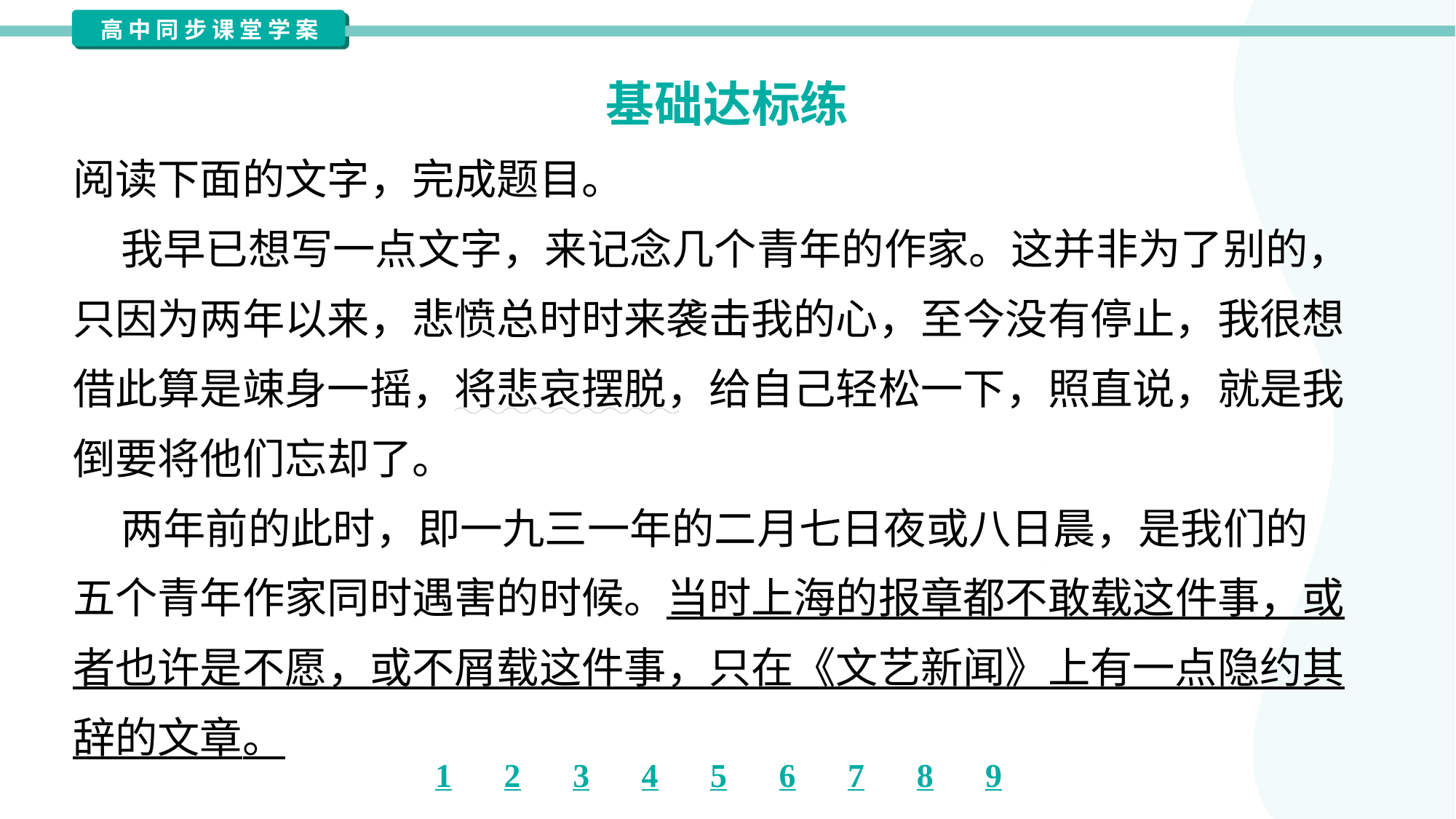

基础达标练
阅读下面的文字，完成题目。
    我早已想写一点文字，来记念几个青年的作家。这并非为了别的，
只因为两年以来，悲愤总时时来袭击我的心，至今没有停止，我很想
借此算是竦身一摇，将悲哀摆脱，给自己轻松一下，照直说，就是我
倒要将他们忘却了。
    两年前的此时，即一九三一年的二月七日夜或八日晨，是我们的
五个青年作家同时遇害的时候。当时上海的报章都不敢载这件事，或
者也许是不愿，或不屑载这件事，只在《文艺新闻》上有一点隐约其
辞的文章。